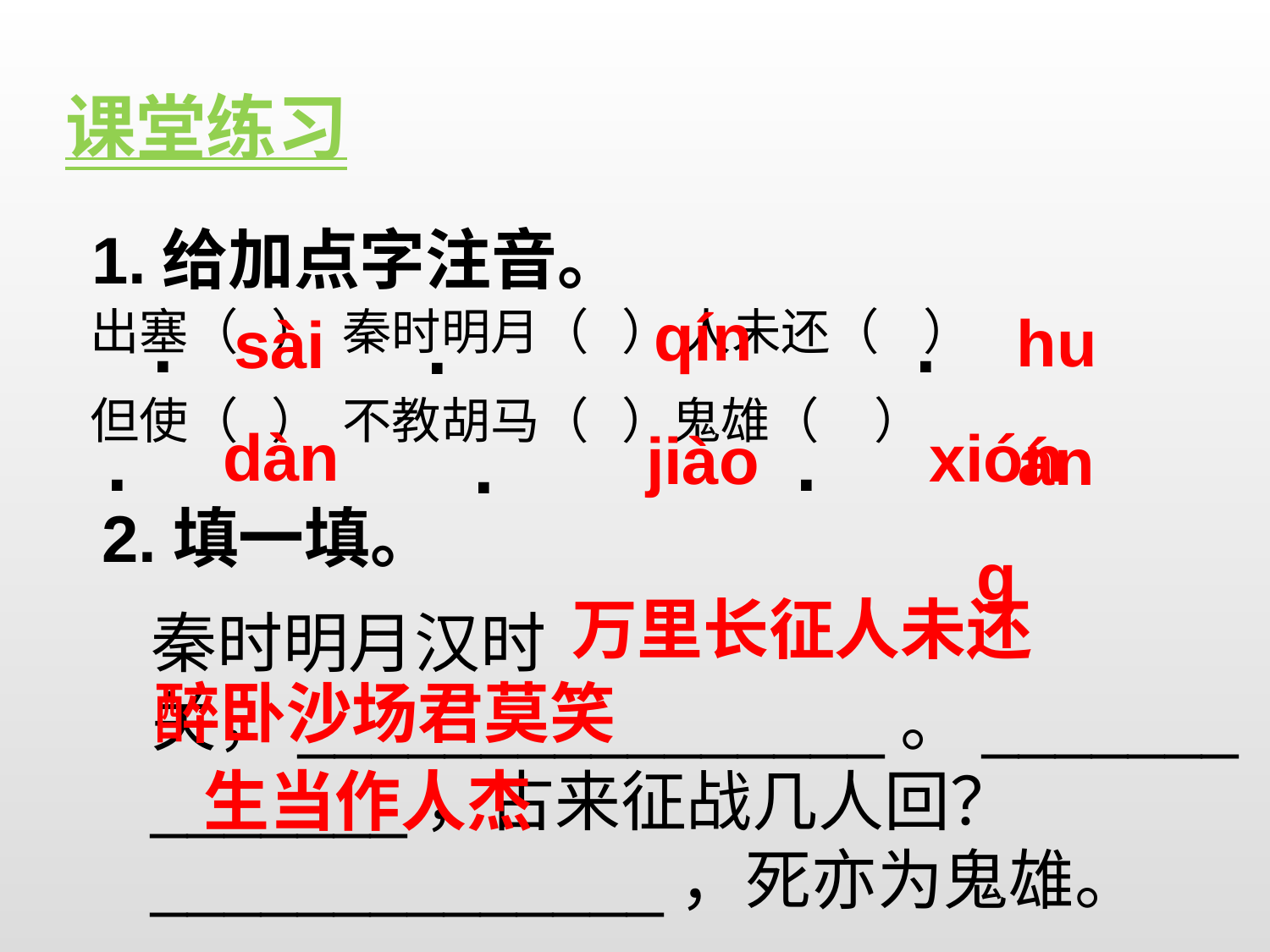

课堂练习
1.给加点字注音。
qín
huán
sài
出塞（   ）  秦时明月（   ） 人未还（    ）
但使（   ）  不教胡马（   ）鬼雄（     ）
.
.
.
dàn
xiónɡ
jiào
.
.
.
2.填一填。
万里长征人未还
秦时明月汉时关，________________。______________，古来征战几人回？
______________，死亦为鬼雄。
醉卧沙场君莫笑
生当作人杰